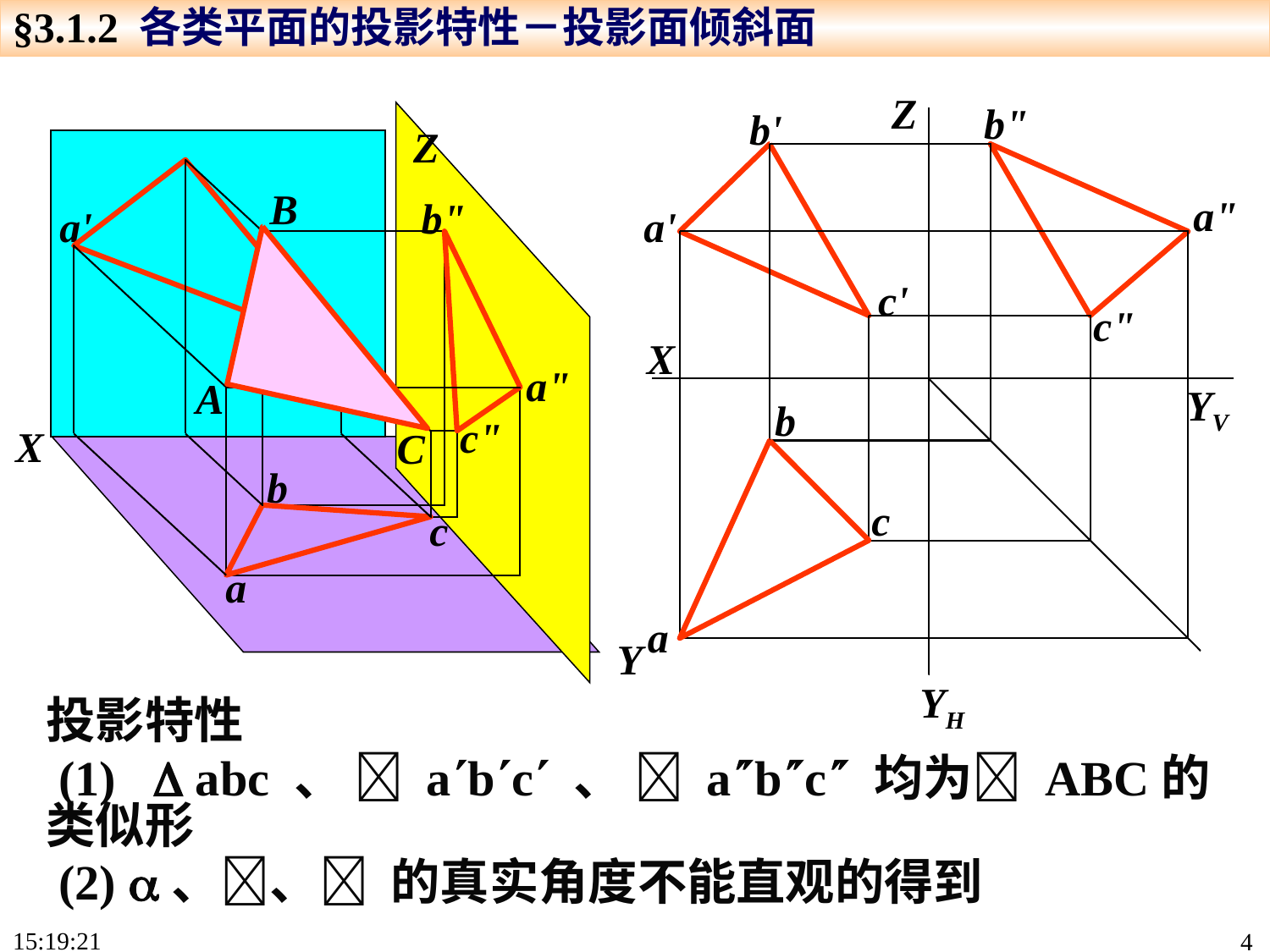

§3.1.2 各类平面的投影特性－投影面倾斜面
Z
b"
b'

a'

c'
c"

b

c

a

a"
X
YV
YH
Z

X

Y

b"
a'

a"

c"

b
c

a

B

A
C
投影特性
 (1)   Δ abc 、 Δ a′b′c′ 、 Δ a″b″c″ 均为Δ ABC的类似形
 (2) α、β、γ  的真实角度不能直观的得到
15:19:21
4